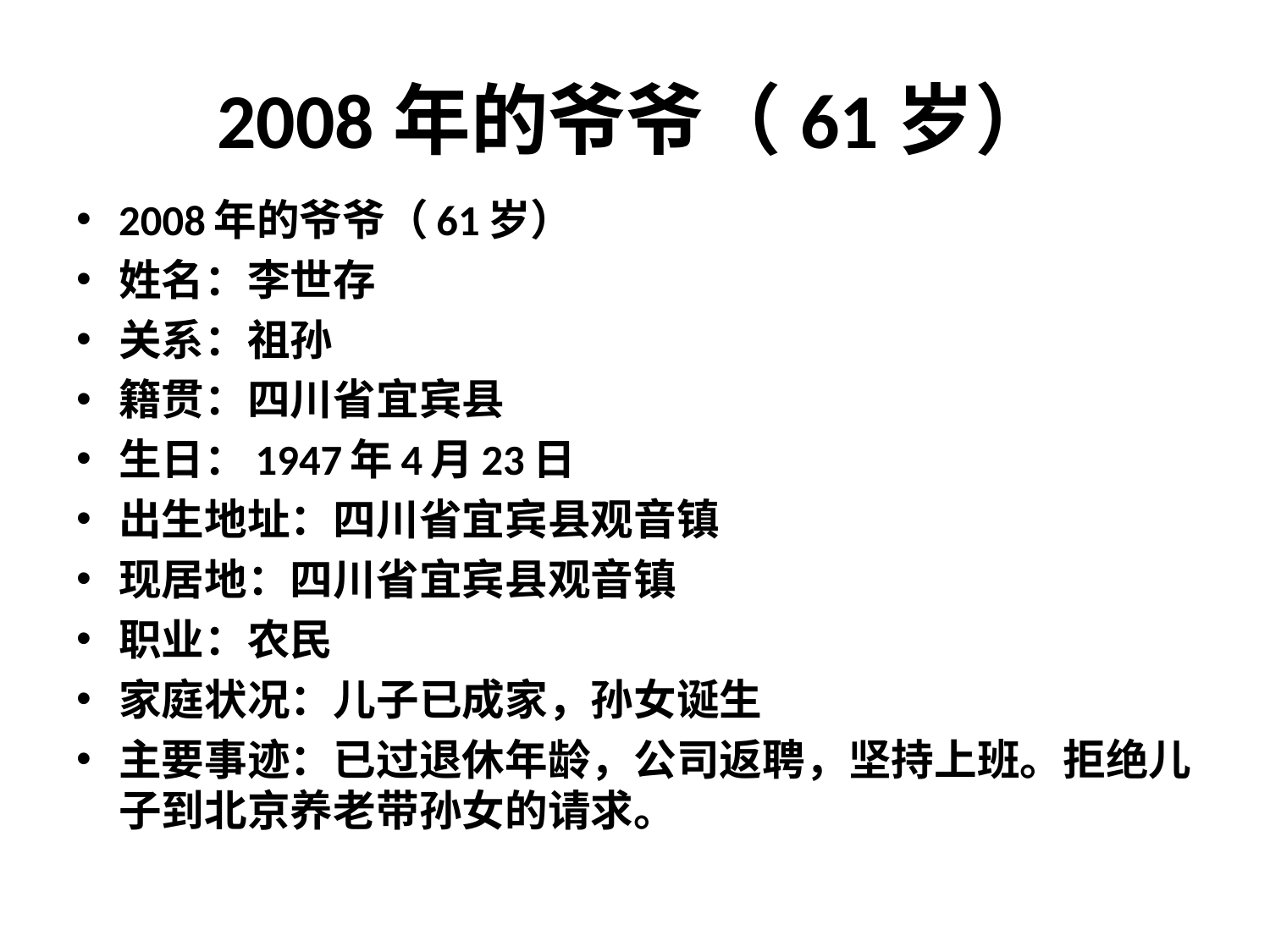

# 2008年的爷爷（61岁）
2008年的爷爷（61岁）
姓名：李世存
关系：祖孙
籍贯：四川省宜宾县
生日：1947年4月23日
出生地址：四川省宜宾县观音镇
现居地：四川省宜宾县观音镇
职业：农民
家庭状况：儿子已成家，孙女诞生
主要事迹：已过退休年龄，公司返聘，坚持上班。拒绝儿子到北京养老带孙女的请求。